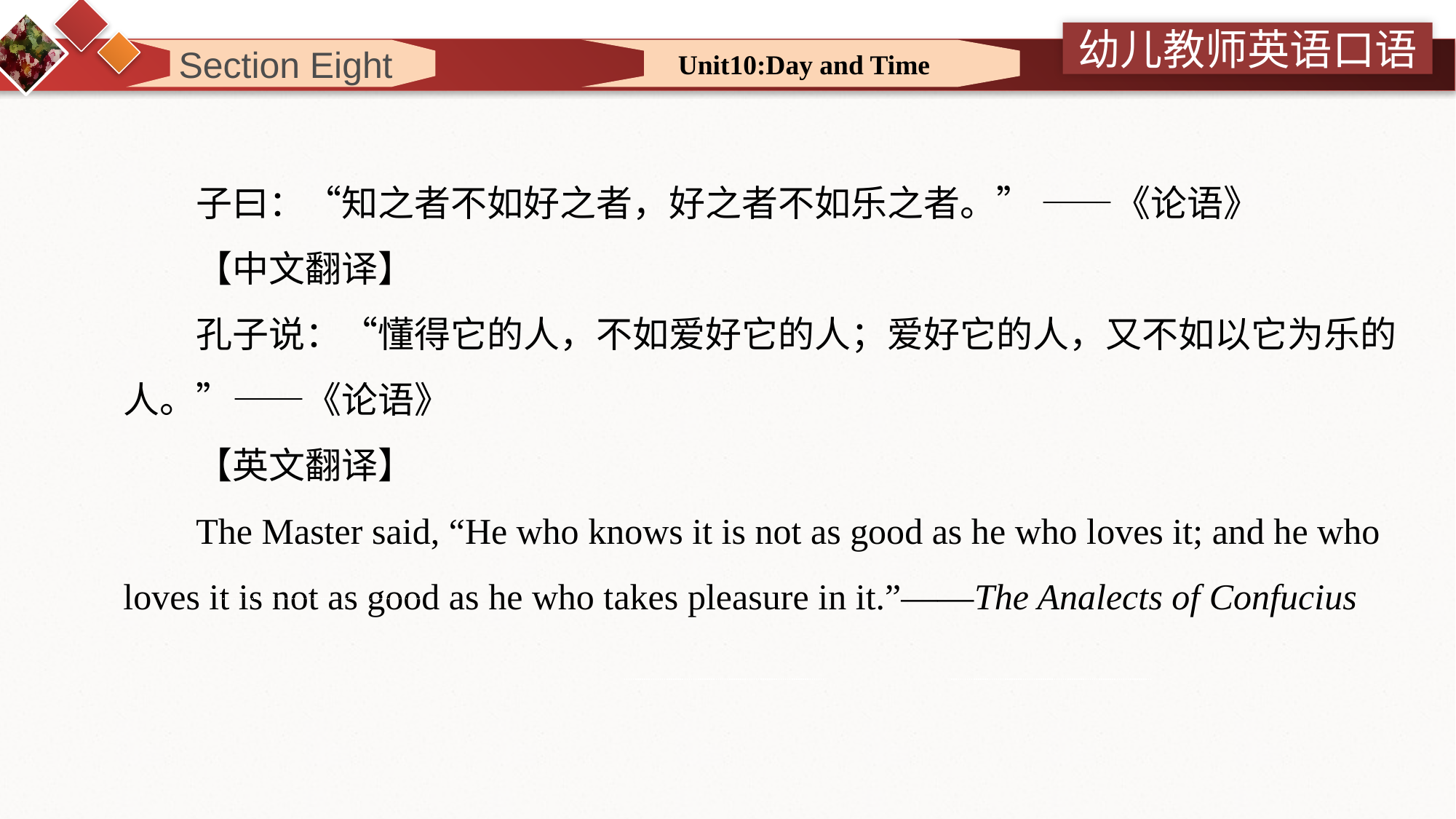

Section Eight
 Unit10:Day and Time
子曰：“知之者不如好之者，好之者不如乐之者。” ——《论语》
【中文翻译】
孔子说：“懂得它的人，不如爱好它的人；爱好它的人，又不如以它为乐的人。”——《论语》
【英文翻译】
The Master said, “He who knows it is not as good as he who loves it; and he who loves it is not as good as he who takes pleasure in it.”——The Analects of Confucius